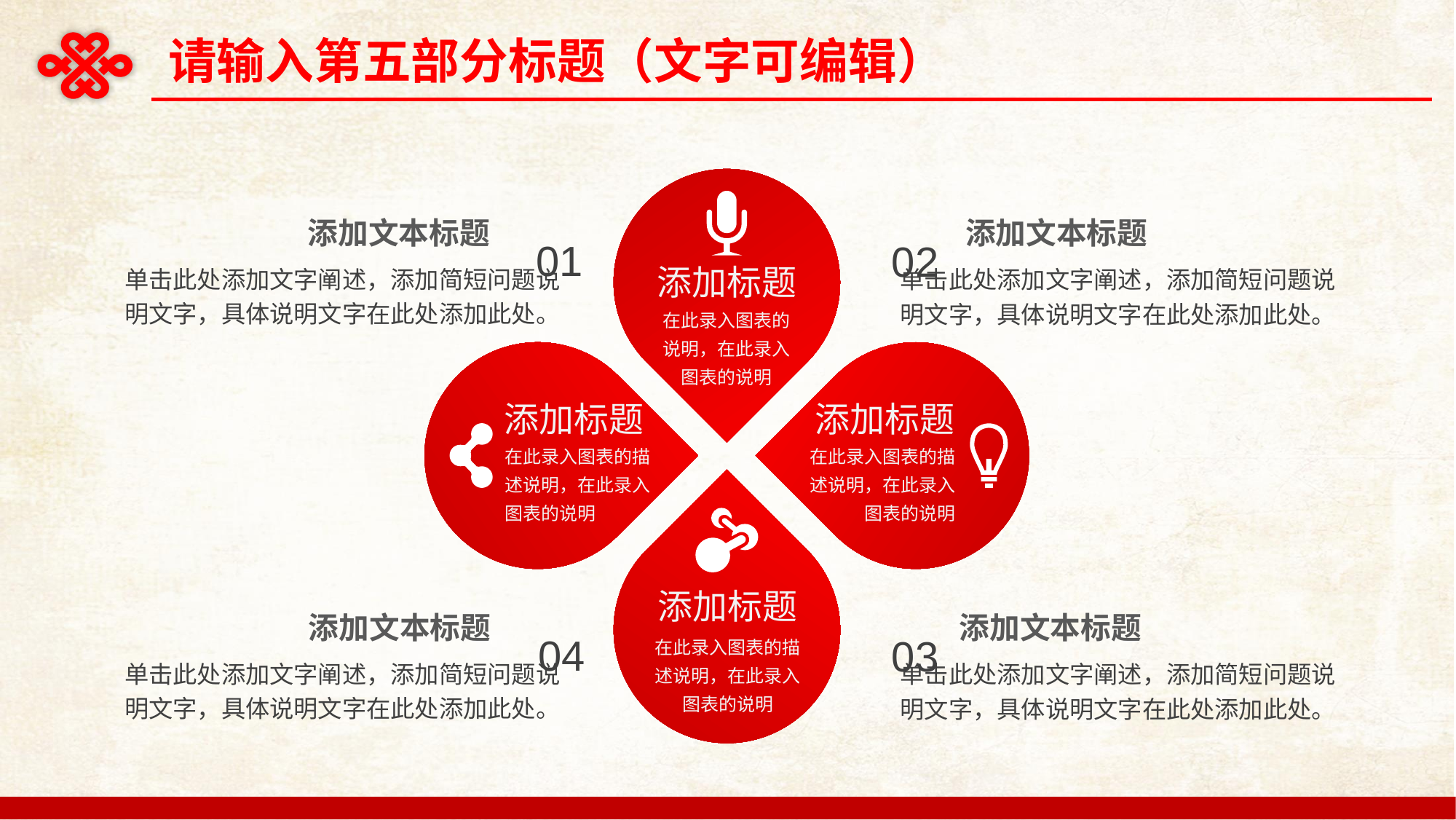

请输入第五部分标题（文字可编辑）

01
02
添加文本标题
添加文本标题
单击此处添加文字阐述，添加简短问题说明文字，具体说明文字在此处添加此处。
单击此处添加文字阐述，添加简短问题说明文字，具体说明文字在此处添加此处。
添加标题
在此录入图表的说明，在此录入图表的说明

添加标题
添加标题
在此录入图表的描述说明，在此录入图表的说明
在此录入图表的描述说明，在此录入图表的说明

添加标题
04
03
添加文本标题
添加文本标题
在此录入图表的描述说明，在此录入图表的说明
单击此处添加文字阐述，添加简短问题说明文字，具体说明文字在此处添加此处。
单击此处添加文字阐述，添加简短问题说明文字，具体说明文字在此处添加此处。